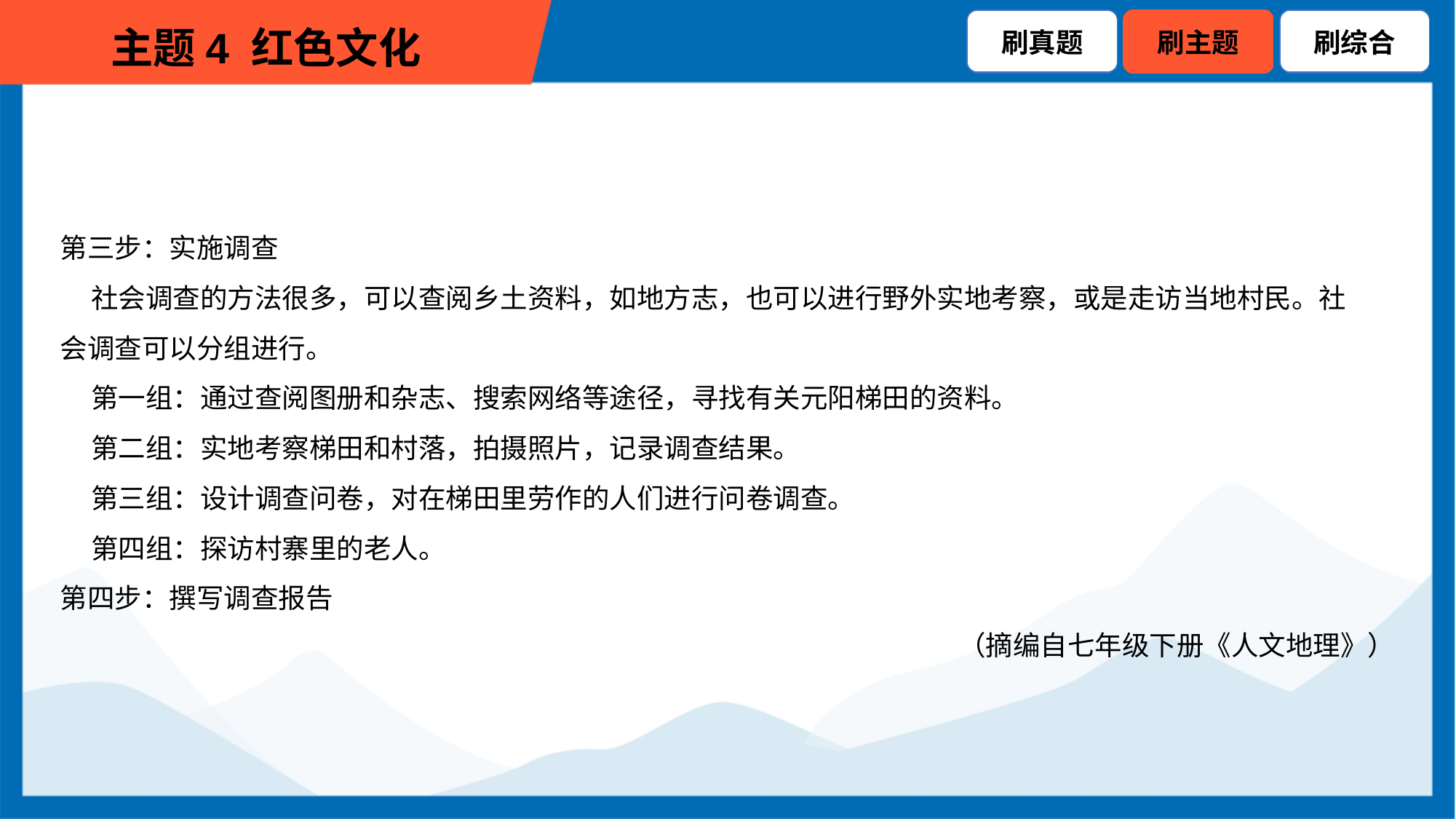

第三步：实施调查
    社会调查的方法很多，可以查阅乡土资料，如地方志，也可以进行野外实地考察，或是走访当地村民。社
会调查可以分组进行。
    第一组：通过查阅图册和杂志、搜索网络等途径，寻找有关元阳梯田的资料。
    第二组：实地考察梯田和村落，拍摄照片，记录调查结果。
    第三组：设计调查问卷，对在梯田里劳作的人们进行问卷调查。
    第四组：探访村寨里的老人。
第四步：撰写调查报告
（摘编自七年级下册《人文地理》）